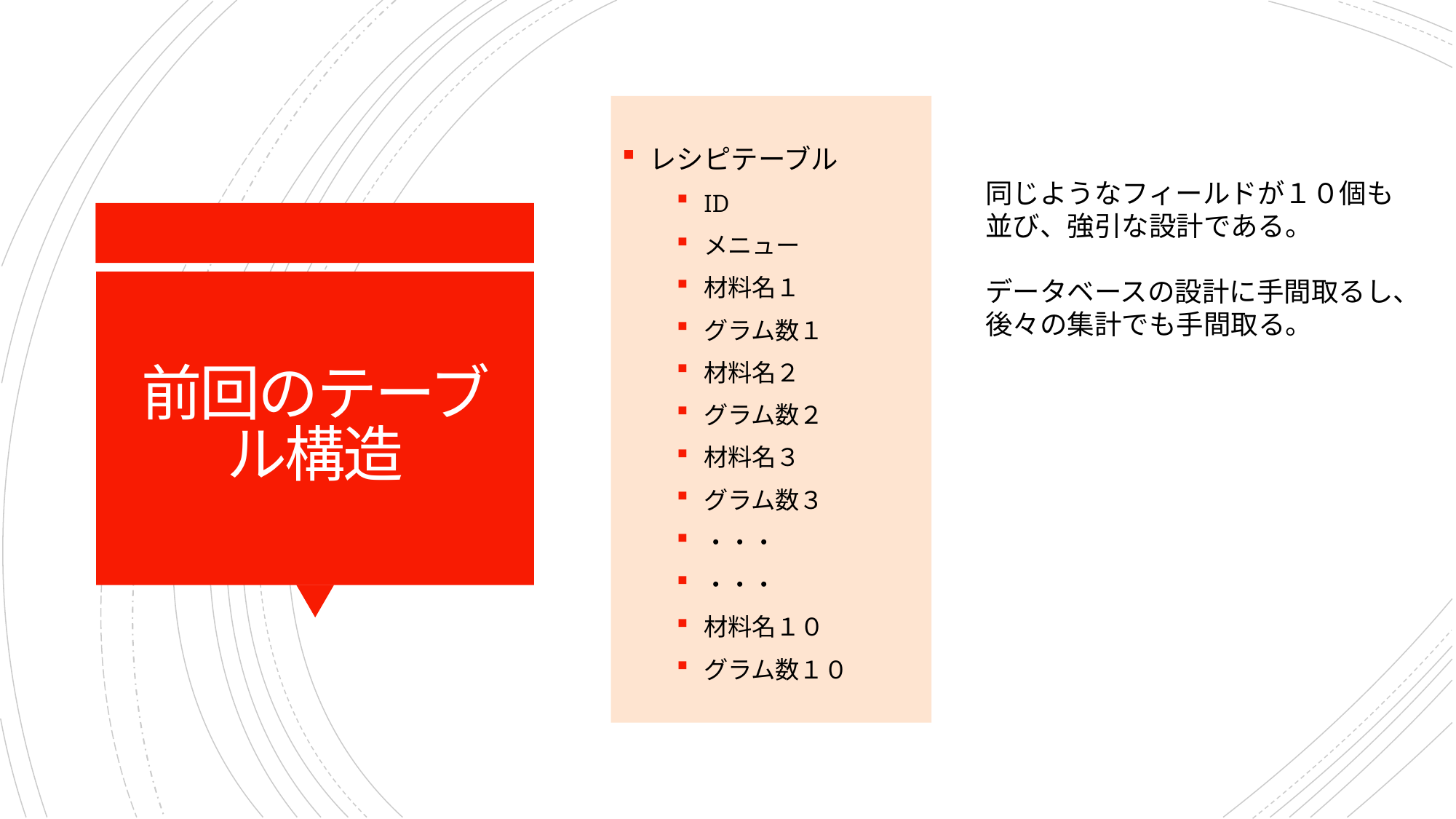

レシピテーブル
ID
メニュー
材料名１
グラム数１
材料名２
グラム数２
材料名３
グラム数３
・・・
・・・
材料名１０
グラム数１０
同じようなフィールドが１０個も並び、強引な設計である。

データベースの設計に手間取るし、後々の集計でも手間取る。
# 前回のテーブル構造